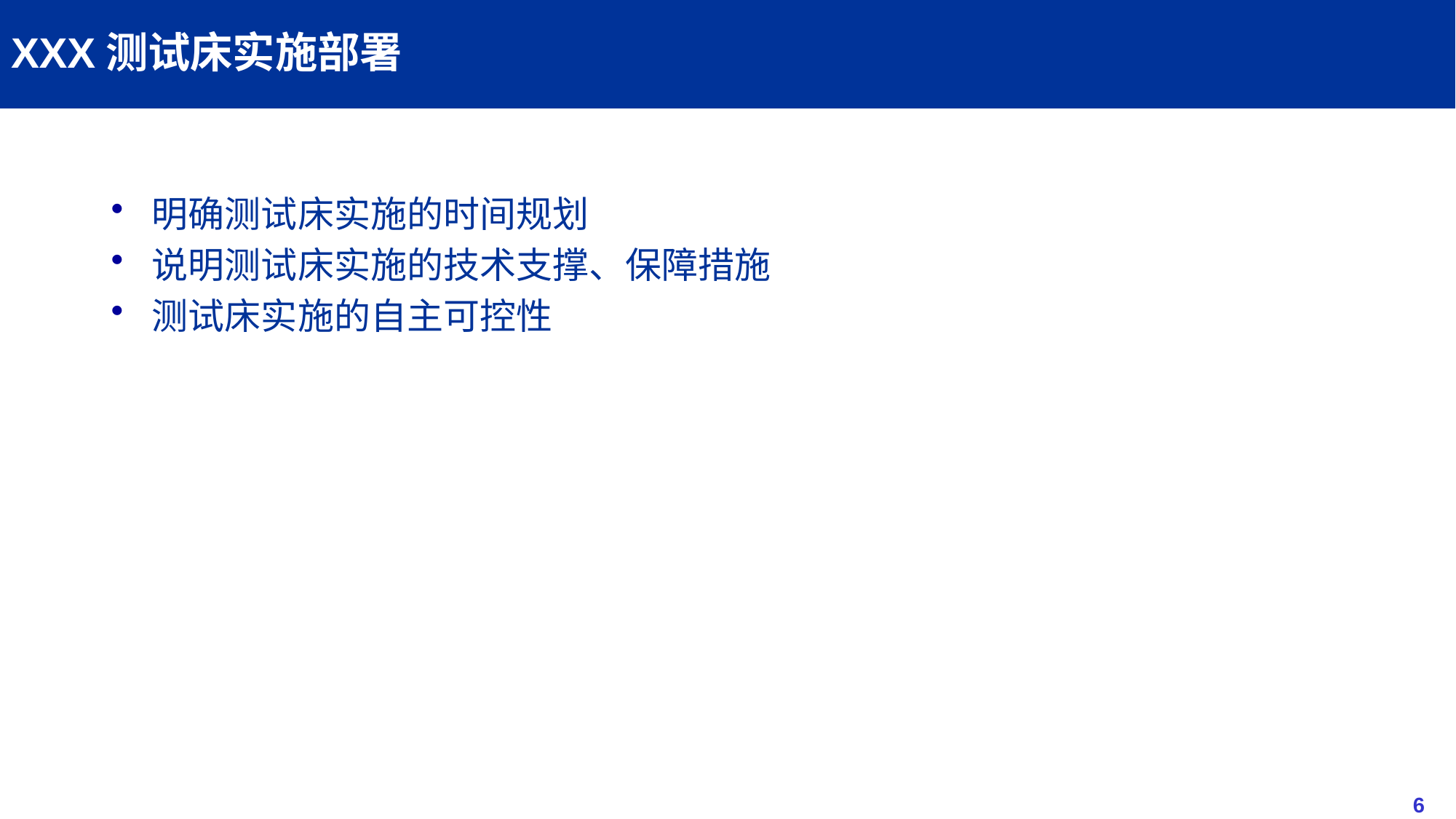

# XXX测试床实施部署
明确测试床实施的时间规划
说明测试床实施的技术支撑、保障措施
测试床实施的自主可控性